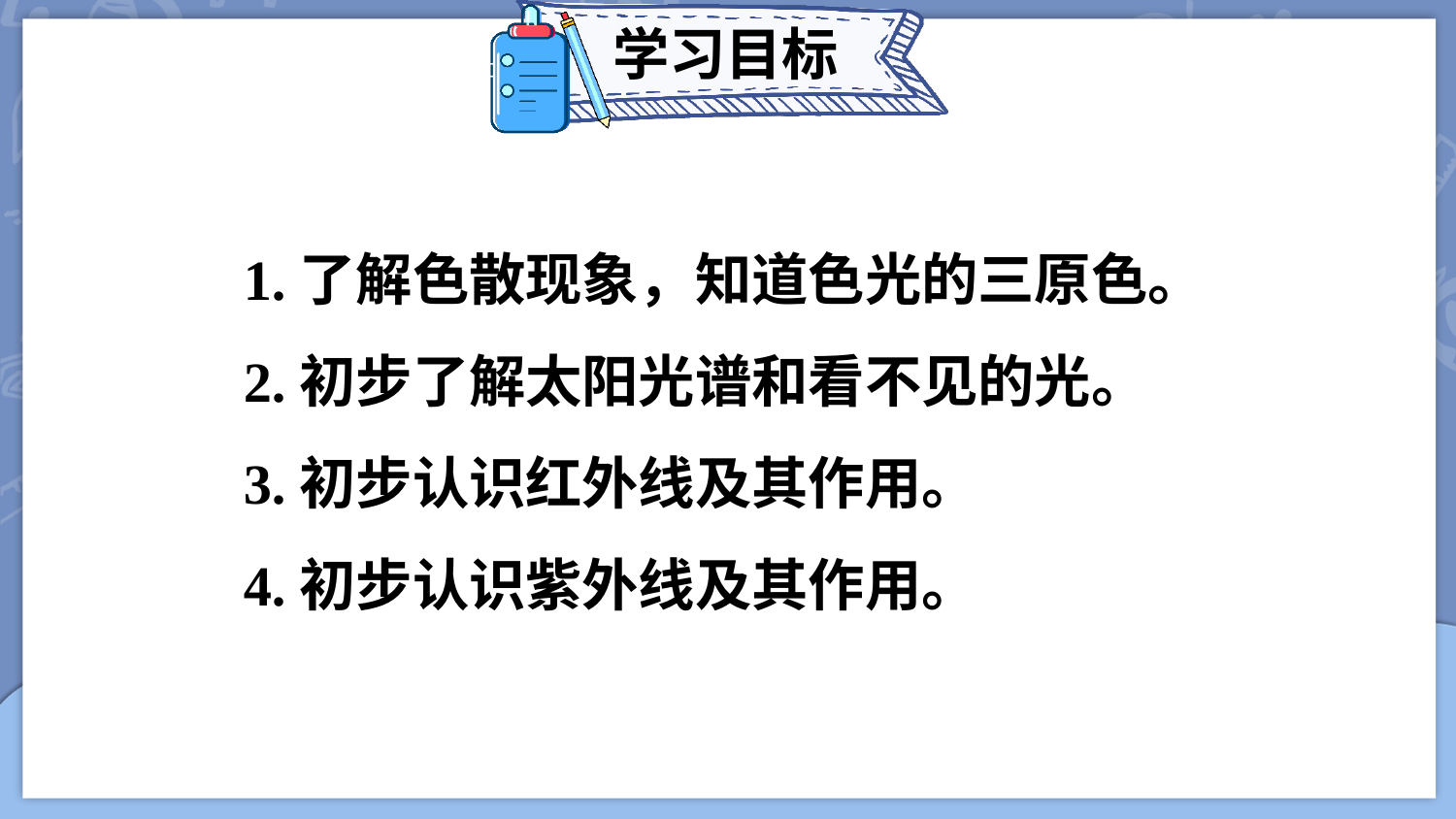

学习目标
1.了解色散现象，知道色光的三原色。
2.初步了解太阳光谱和看不见的光。
3.初步认识红外线及其作用。
4.初步认识紫外线及其作用。